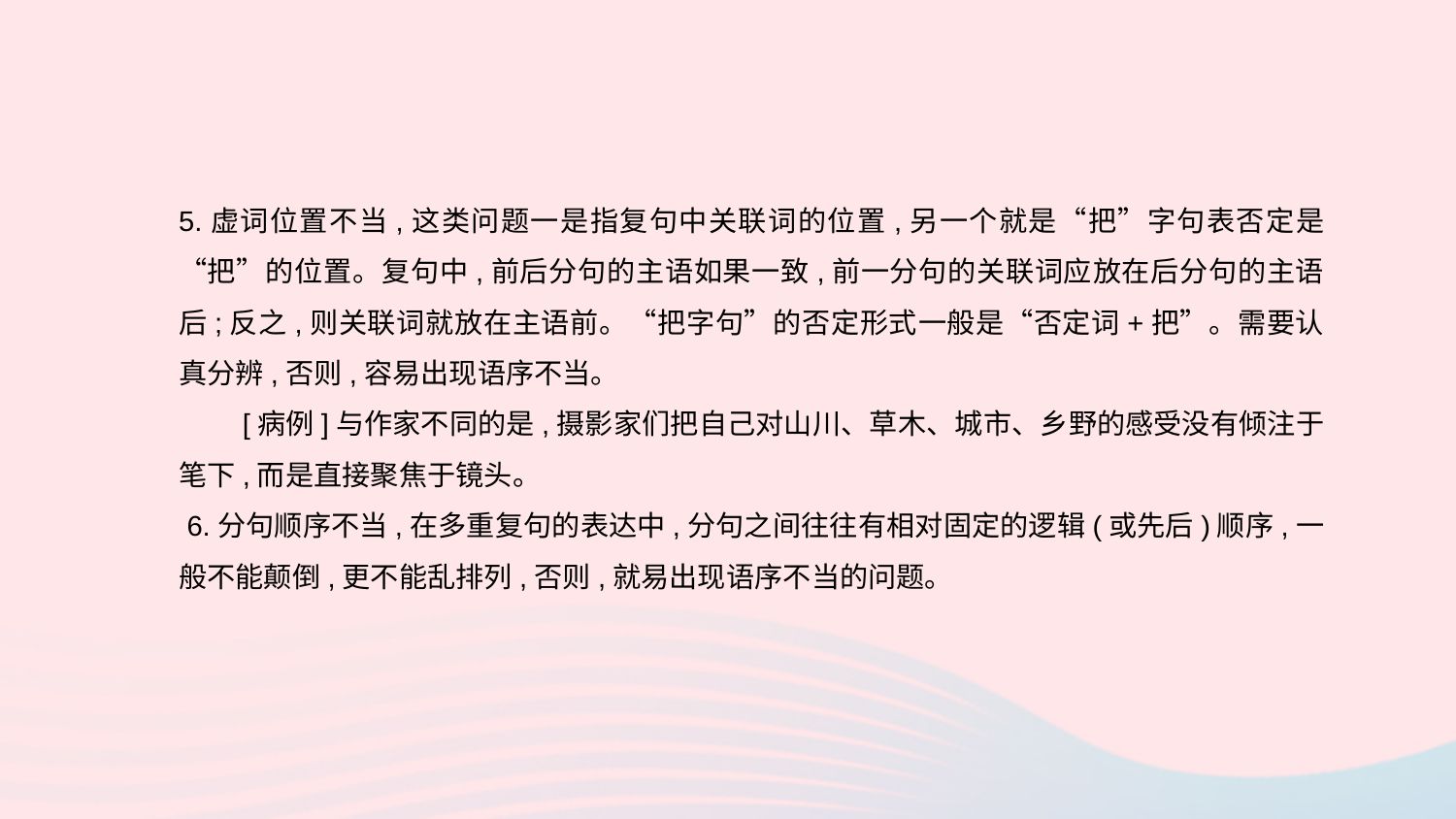

5.虚词位置不当,这类问题一是指复句中关联词的位置,另一个就是“把”字句表否定是“把”的位置。复句中,前后分句的主语如果一致,前一分句的关联词应放在后分句的主语后;反之,则关联词就放在主语前。“把字句”的否定形式一般是“否定词+把”。需要认真分辨,否则,容易出现语序不当。
　　[病例]与作家不同的是,摄影家们把自己对山川、草木、城市、乡野的感受没有倾注于笔下,而是直接聚焦于镜头。
 6.分句顺序不当,在多重复句的表达中,分句之间往往有相对固定的逻辑(或先后)顺序,一般不能颠倒,更不能乱排列,否则,就易出现语序不当的问题。